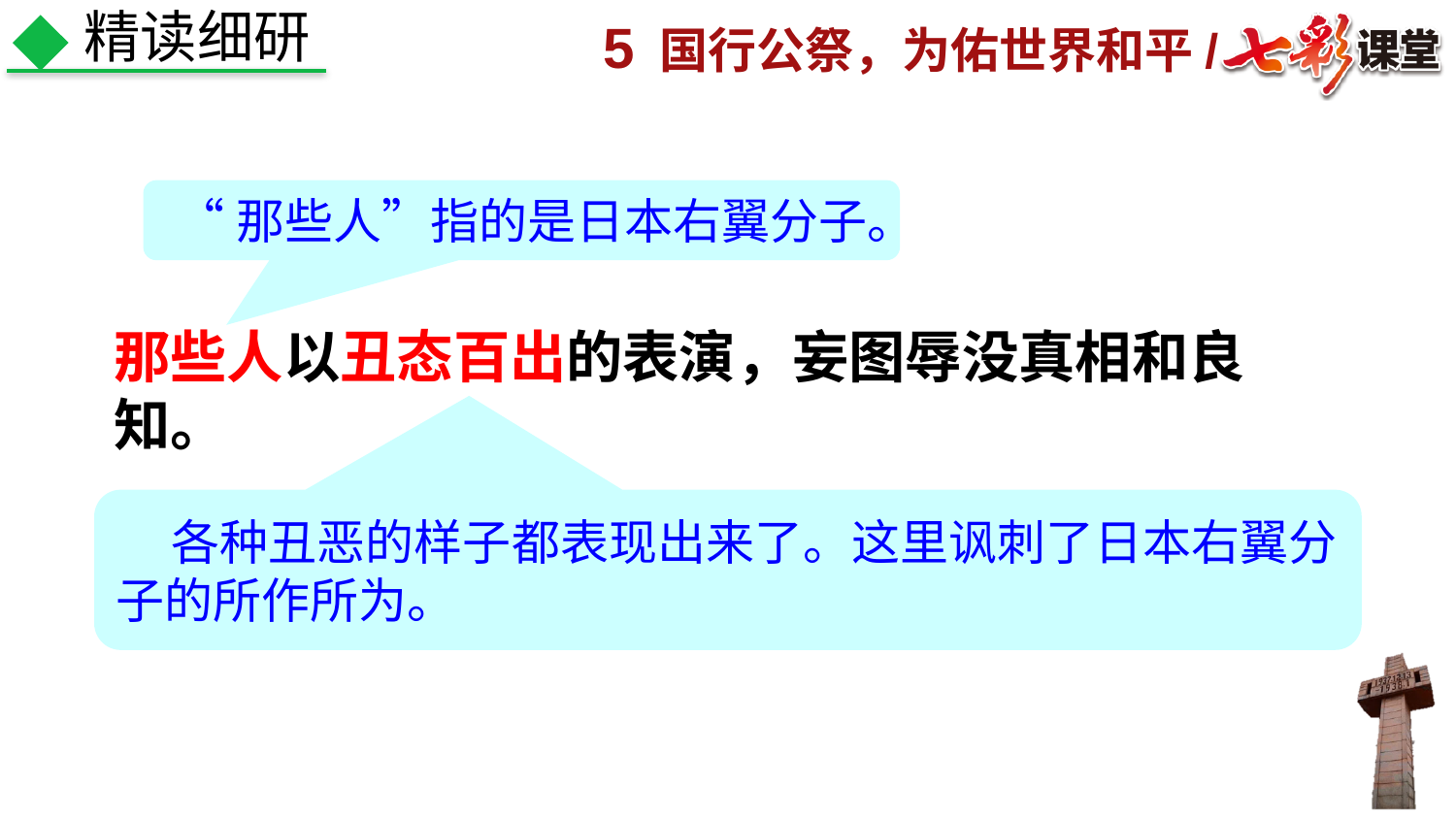

精读细研

“那些人”指的是日本右翼分子。
那些人以丑态百出的表演，妄图辱没真相和良知。
    各种丑恶的样子都表现出来了。这里讽刺了日本右翼分子的所作所为。